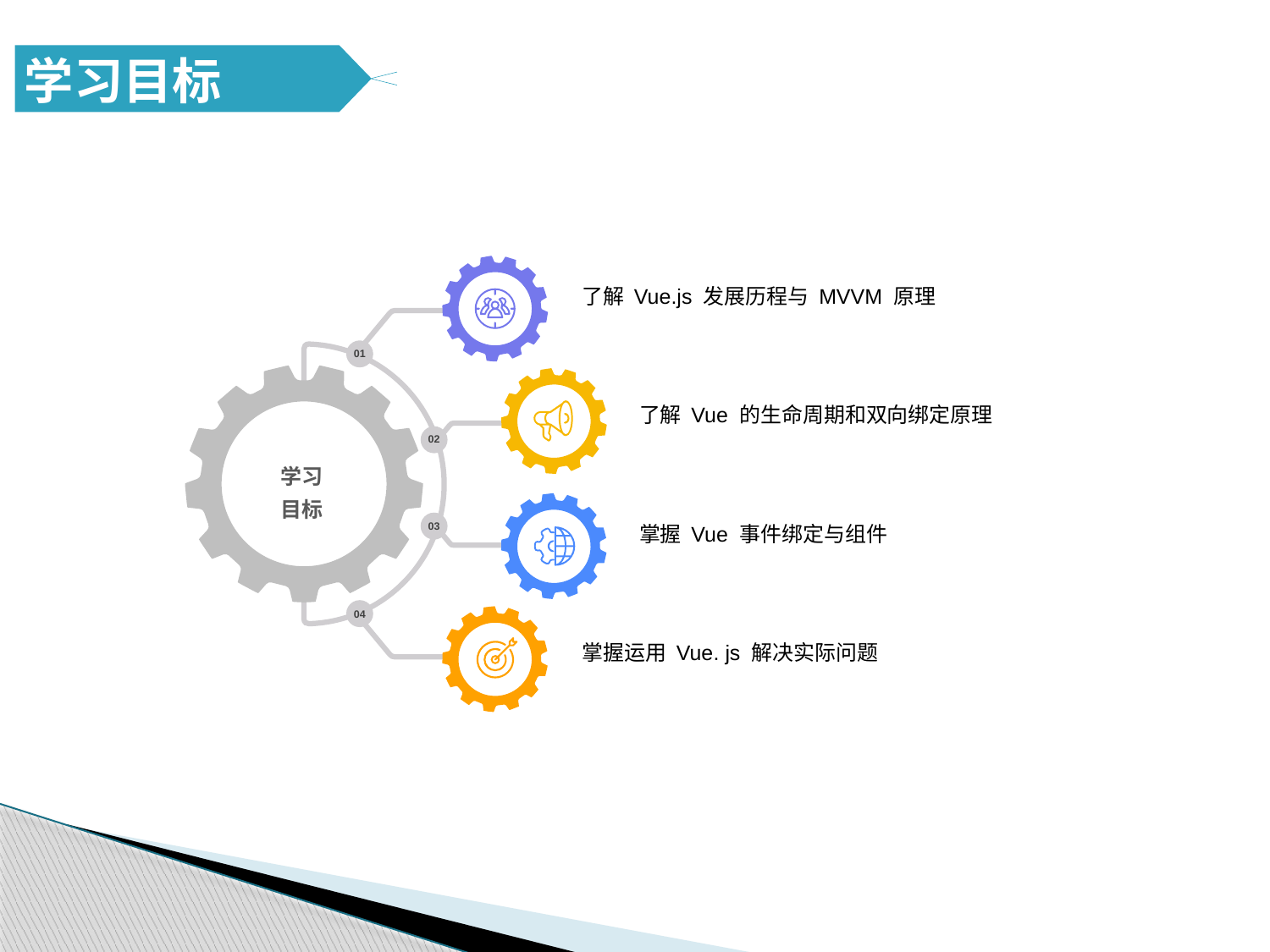

学习目标

01

02
学习
目标

03

04

了解 Vue.js 发展历程与 MVVM 原理
了解 Vue 的生命周期和双向绑定原理
掌握 Vue 事件绑定与组件
掌握运用 Vue. js 解决实际问题